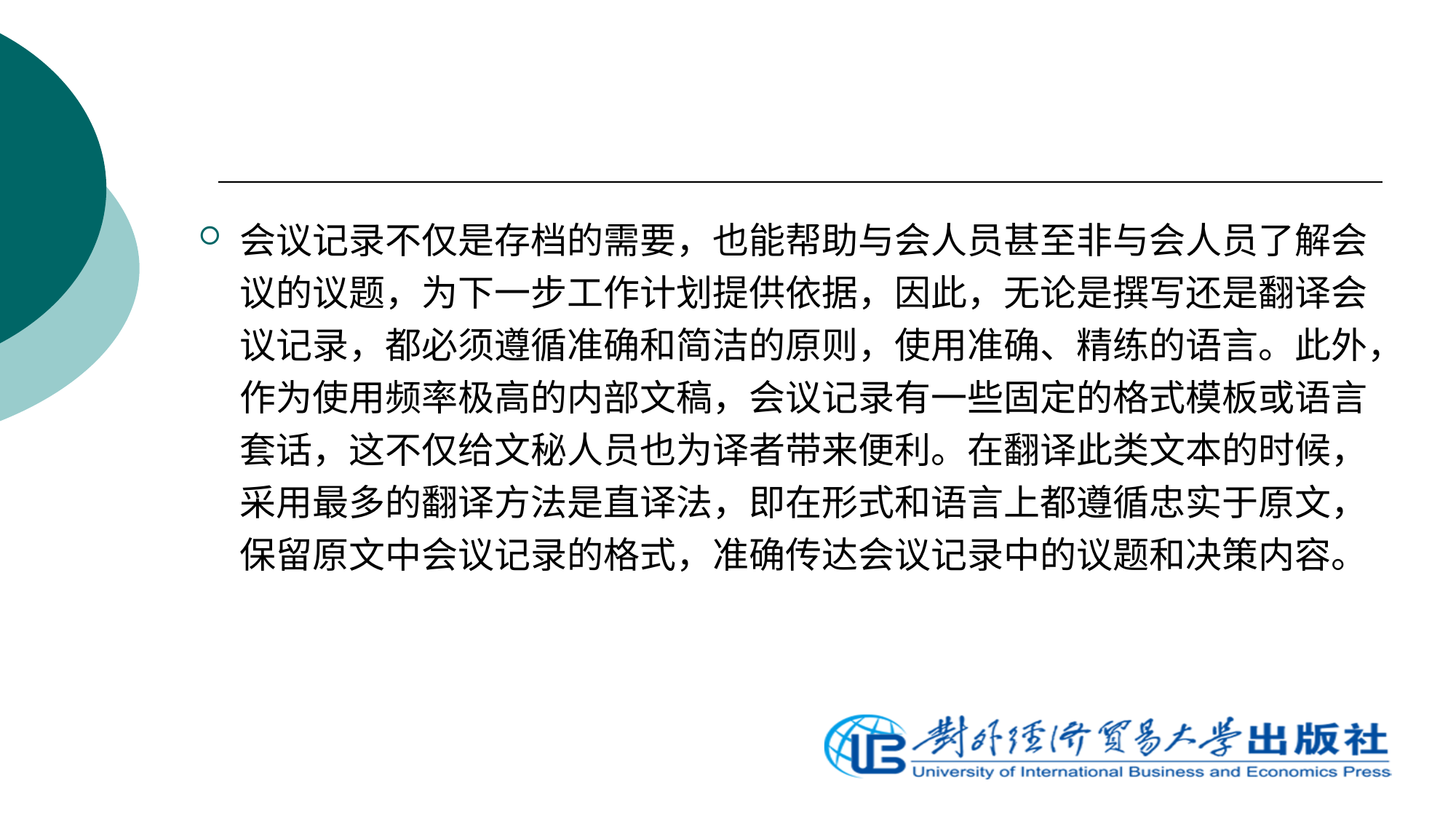

#
会议记录不仅是存档的需要，也能帮助与会人员甚至非与会人员了解会议的议题，为下一步工作计划提供依据，因此，无论是撰写还是翻译会议记录，都必须遵循准确和简洁的原则，使用准确、精练的语言。此外，作为使用频率极高的内部文稿，会议记录有一些固定的格式模板或语言套话，这不仅给文秘人员也为译者带来便利。在翻译此类文本的时候，采用最多的翻译方法是直译法，即在形式和语言上都遵循忠实于原文，保留原文中会议记录的格式，准确传达会议记录中的议题和决策内容。